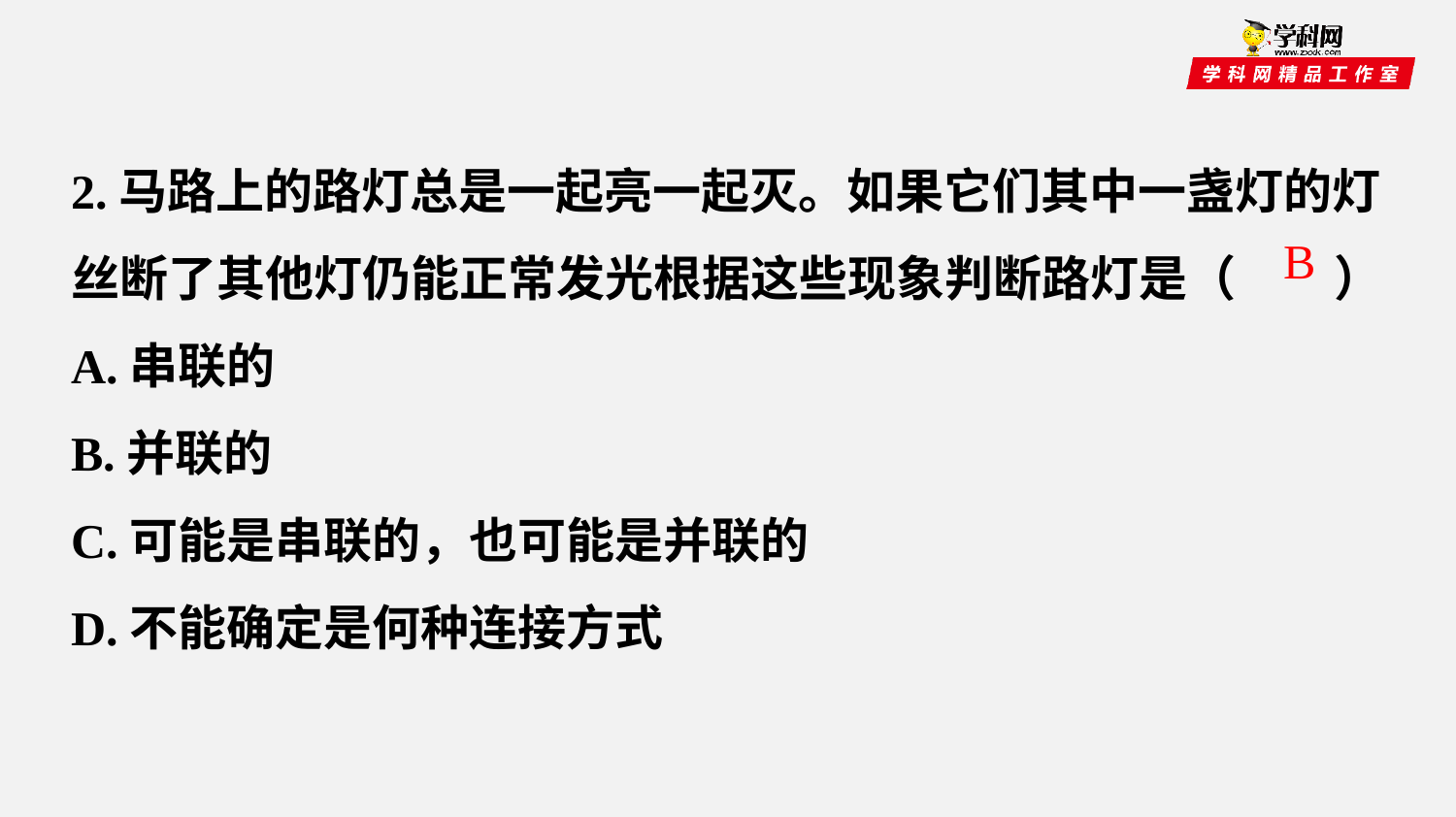

2.马路上的路灯总是一起亮一起灭。如果它们其中一盏灯的灯丝断了其他灯仍能正常发光根据这些现象判断路灯是（         ）
A.串联的
B.并联的
C.可能是串联的，也可能是并联的
D.不能确定是何种连接方式
B